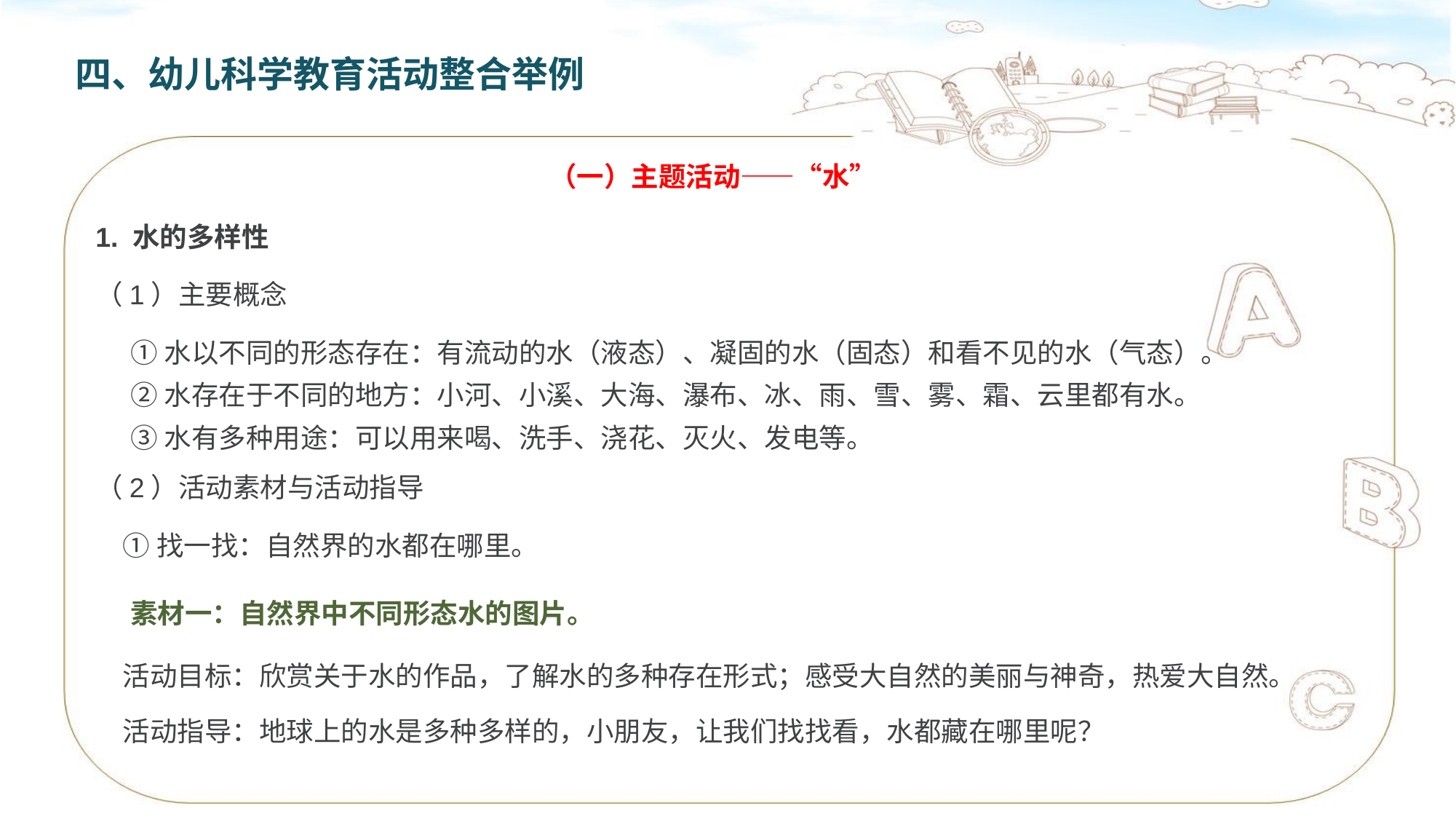

四、幼儿科学教育活动整合举例
（一）主题活动——“水”
1. 水的多样性
（1）主要概念
①水以不同的形态存在：有流动的水（液态）、凝固的水（固态）和看不见的水（气态）。
②水存在于不同的地方：小河、小溪、大海、瀑布、冰、雨、雪、雾、霜、云里都有水。
③水有多种用途：可以用来喝、洗手、浇花、灭火、发电等。
（2）活动素材与活动指导
①找一找：自然界的水都在哪里。
素材一：自然界中不同形态水的图片。
活动目标：欣赏关于水的作品，了解水的多种存在形式；感受大自然的美丽与神奇，热爱大自然。
活动指导：地球上的水是多种多样的，小朋友，让我们找找看，水都藏在哪里呢？